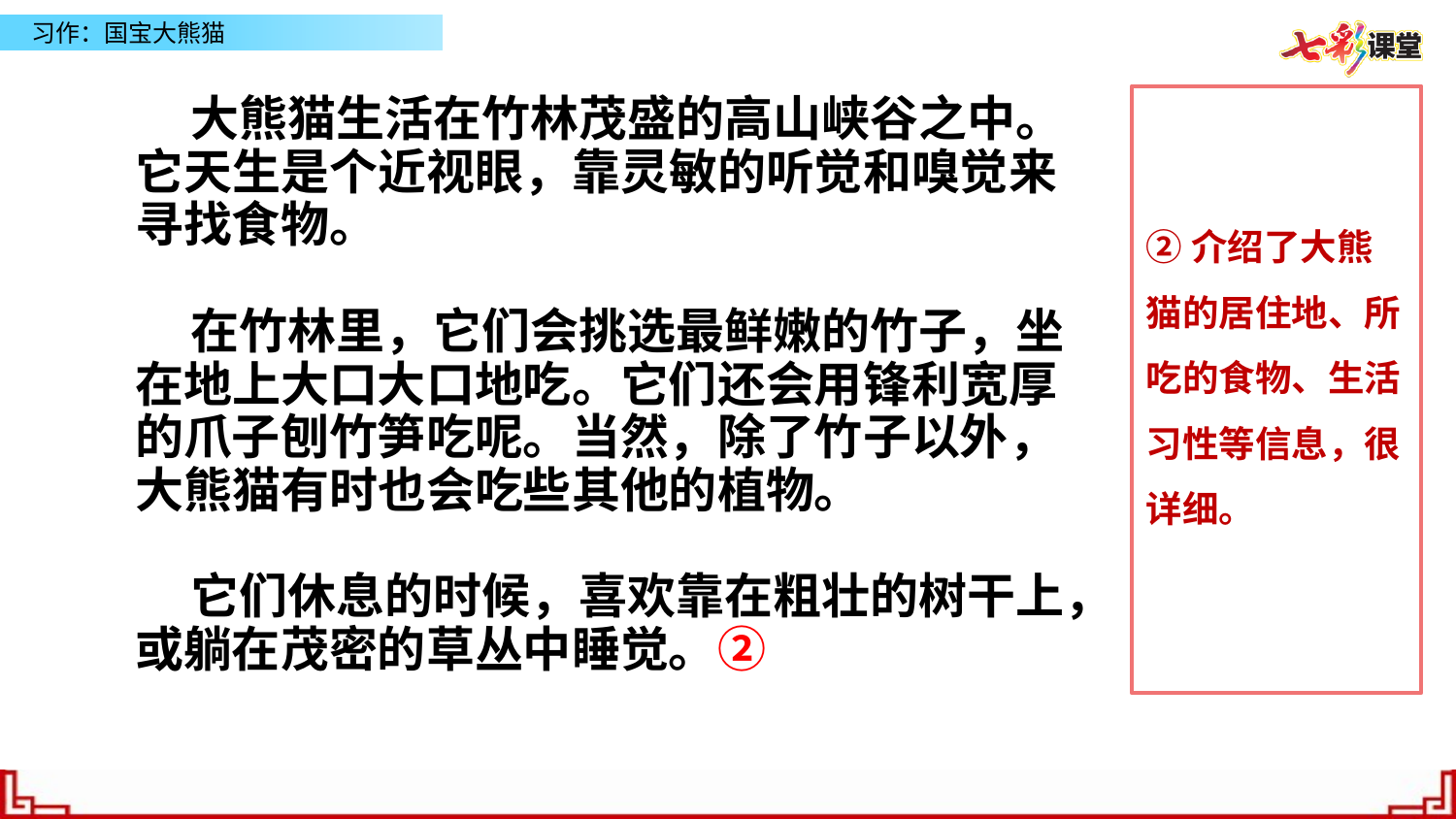

大熊猫生活在竹林茂盛的高山峡谷之中。它天生是个近视眼，靠灵敏的听觉和嗅觉来寻找食物。

    在竹林里，它们会挑选最鲜嫩的竹子，坐在地上大口大口地吃。它们还会用锋利宽厚的爪子刨竹笋吃呢。当然，除了竹子以外，大熊猫有时也会吃些其他的植物。

    它们休息的时候，喜欢靠在粗壮的树干上，或躺在茂密的草丛中睡觉。②

②介绍了大熊猫的居住地、所吃的食物、生活习性等信息，很详细。